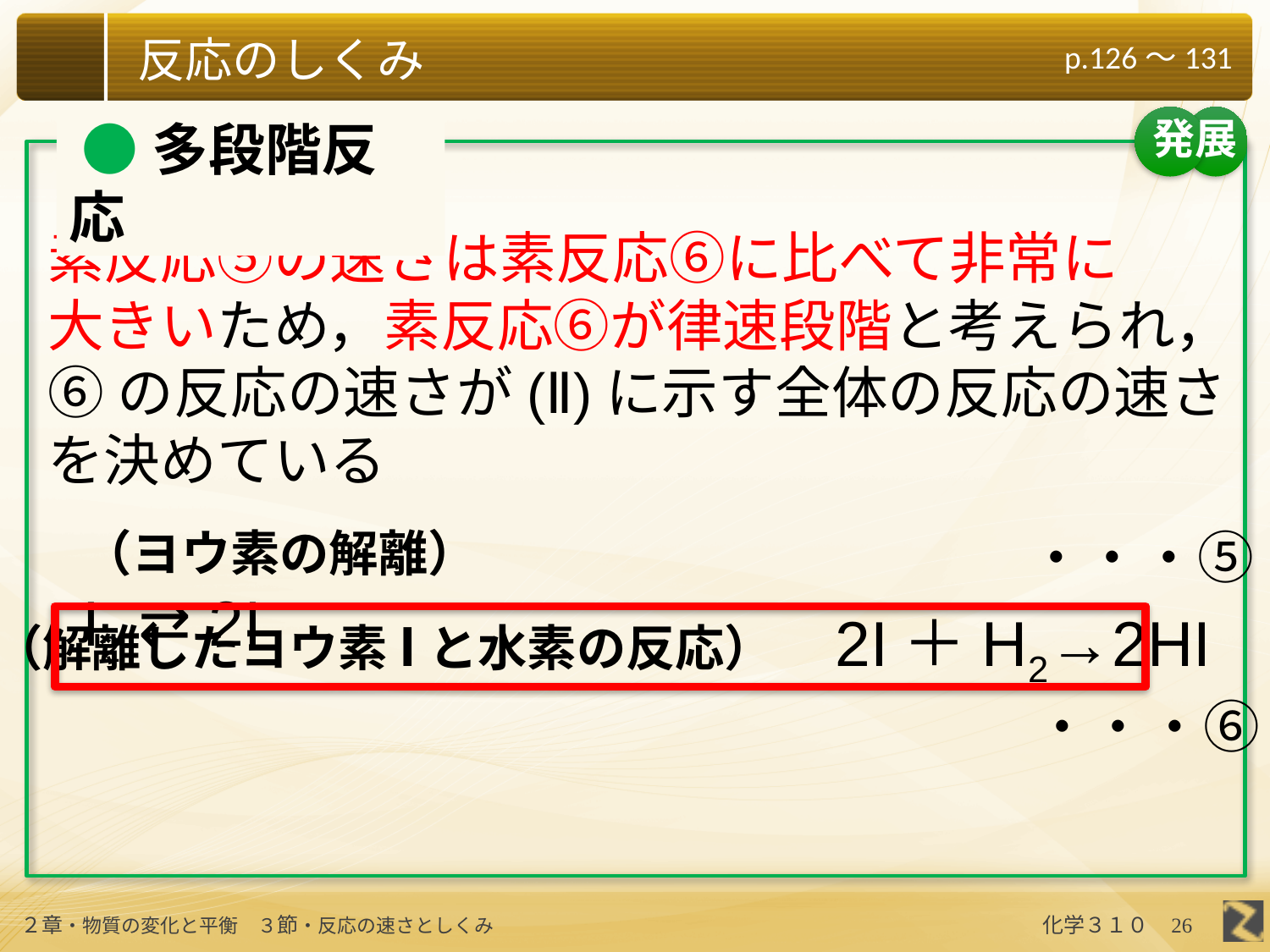

発展

 ●多段階反応

素反応⑤の速さは素反応⑥に比べて非常に
大きいため，素反応⑥が律速段階と考えられ，
⑥の反応の速さが(Ⅱ)に示す全体の反応の速さ
を決めている
（ヨウ素の解離）　　　　　　　　　　I2 ⇄ 2I
・・・⑤
（解離したヨウ素Iと水素の反応）　2I＋H2→2HI

・・・⑥
26